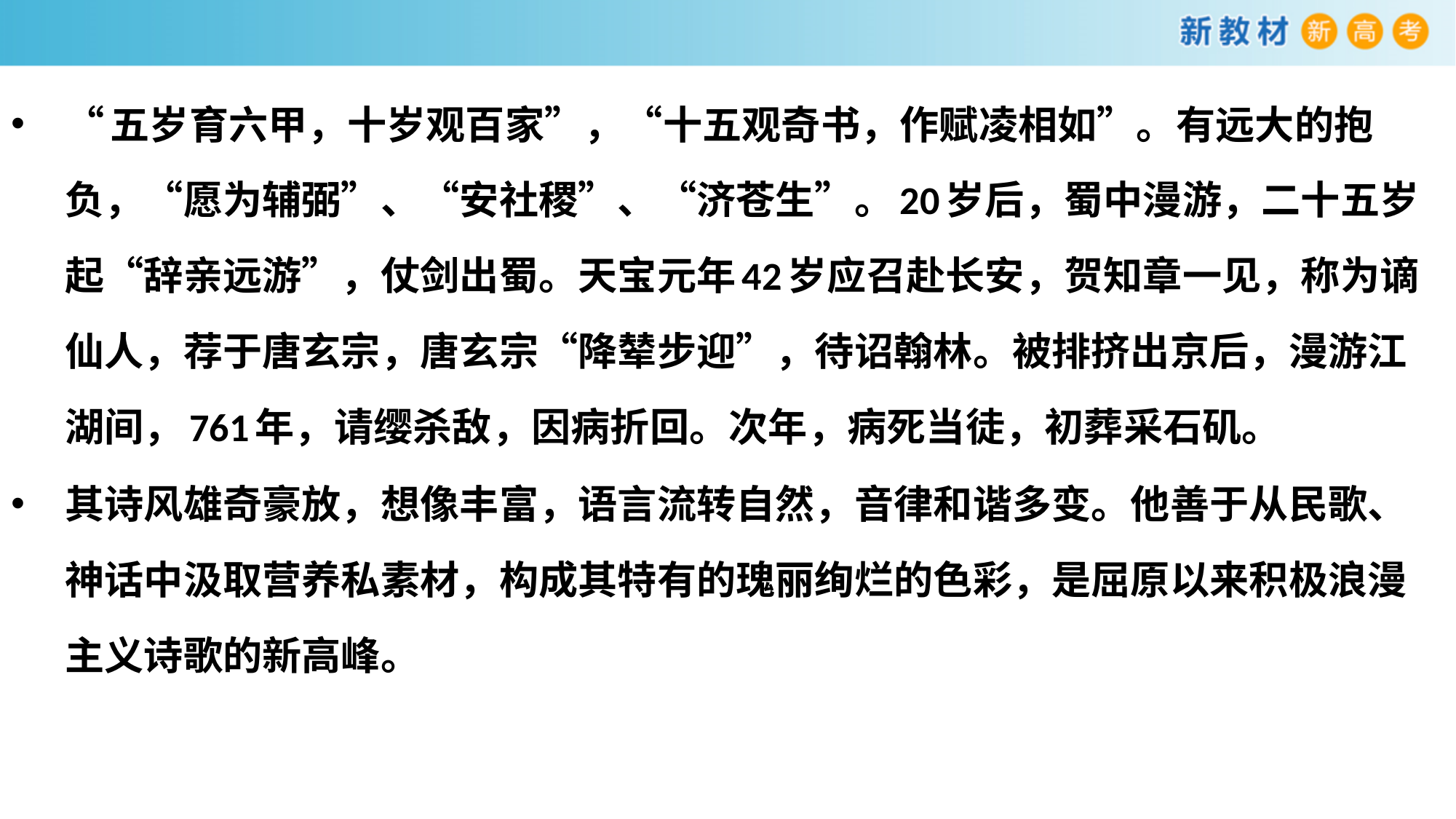

“五岁育六甲，十岁观百家”，“十五观奇书，作赋凌相如”。有远大的抱负，“愿为辅弼”、“安社稷”、“济苍生”。20岁后，蜀中漫游，二十五岁起“辞亲远游”，仗剑出蜀。天宝元年42岁应召赴长安，贺知章一见，称为谪仙人，荐于唐玄宗，唐玄宗“降辇步迎”，待诏翰林。被排挤出京后，漫游江湖间，761年，请缨杀敌，因病折回。次年，病死当徒，初葬采石矶。
其诗风雄奇豪放，想像丰富，语言流转自然，音律和谐多变。他善于从民歌、神话中汲取营养私素材，构成其特有的瑰丽绚烂的色彩，是屈原以来积极浪漫主义诗歌的新高峰。